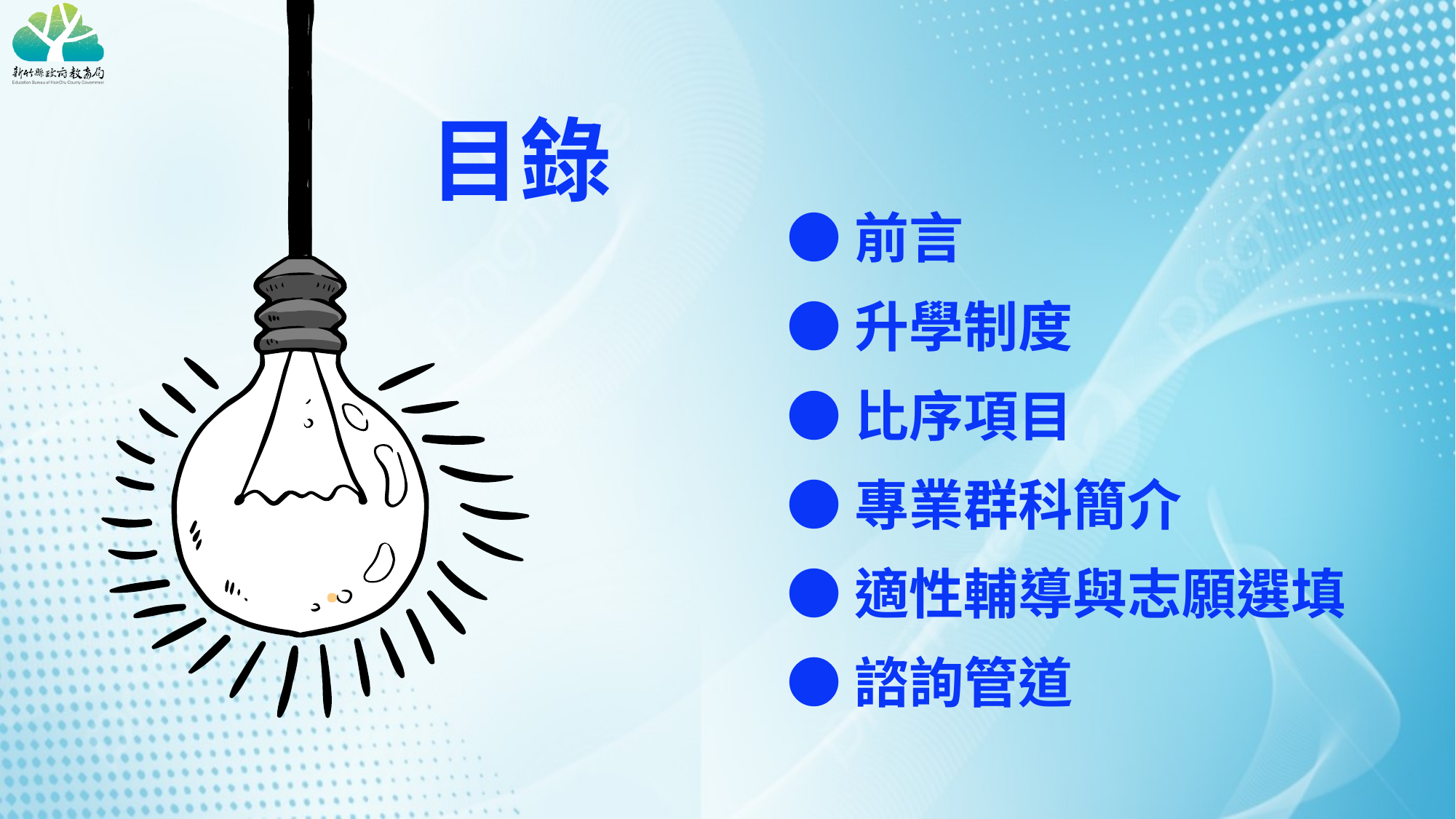

# 目錄

●前言
●升學制度
●比序項目
●專業群科簡介
●適性輔導與志願選填
●諮詢管道